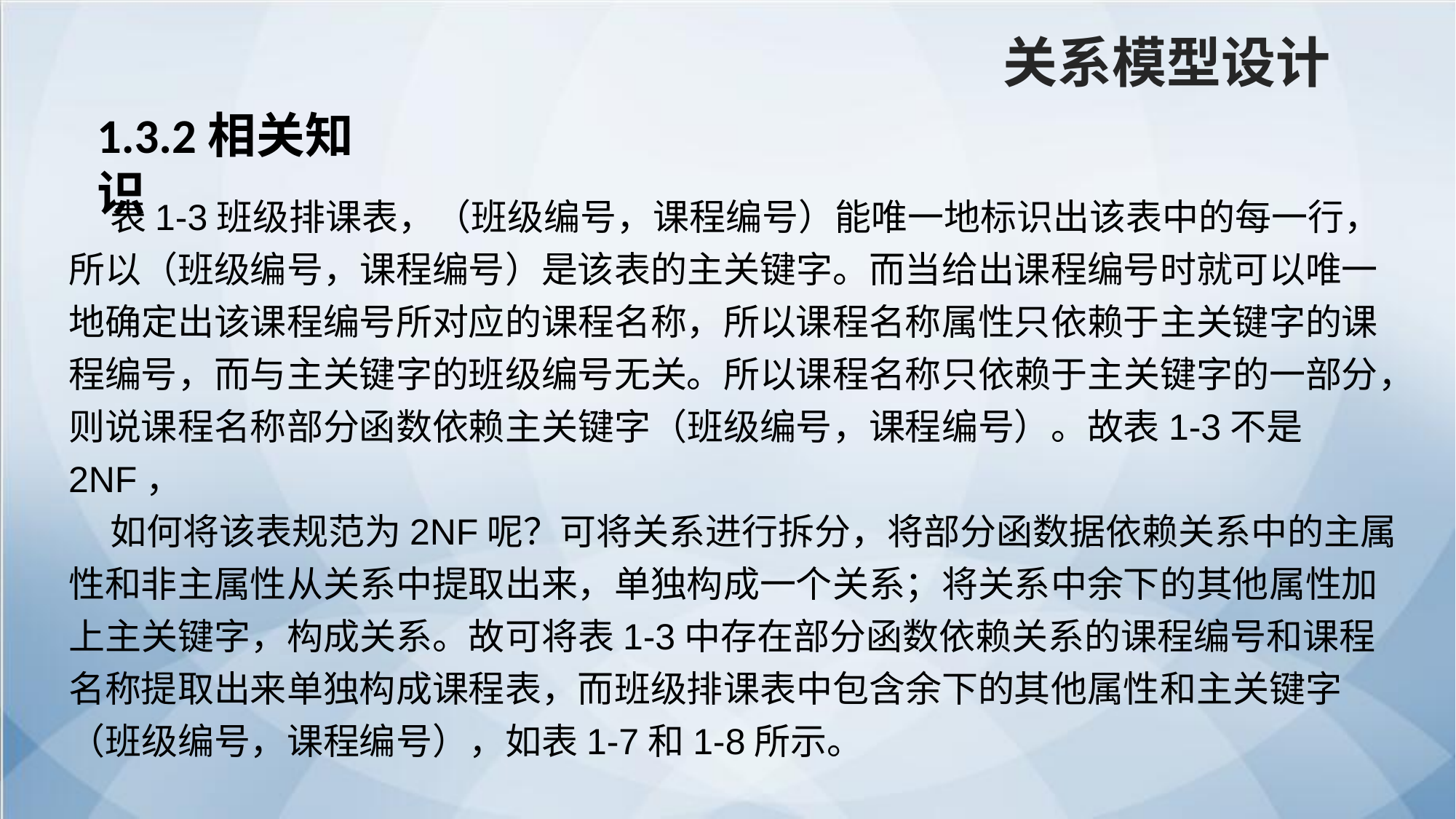

关系模型设计
1.3.2相关知识
    表1-3班级排课表，（班级编号，课程编号）能唯一地标识出该表中的每一行，所以（班级编号，课程编号）是该表的主关键字。而当给出课程编号时就可以唯一地确定出该课程编号所对应的课程名称，所以课程名称属性只依赖于主关键字的课程编号，而与主关键字的班级编号无关。所以课程名称只依赖于主关键字的一部分，则说课程名称部分函数依赖主关键字（班级编号，课程编号）。故表1-3不是2NF，
    如何将该表规范为2NF呢？可将关系进行拆分，将部分函数据依赖关系中的主属性和非主属性从关系中提取出来，单独构成一个关系；将关系中余下的其他属性加上主关键字，构成关系。故可将表1-3中存在部分函数依赖关系的课程编号和课程名称提取出来单独构成课程表，而班级排课表中包含余下的其他属性和主关键字（班级编号，课程编号），如表1-7和1-8所示。